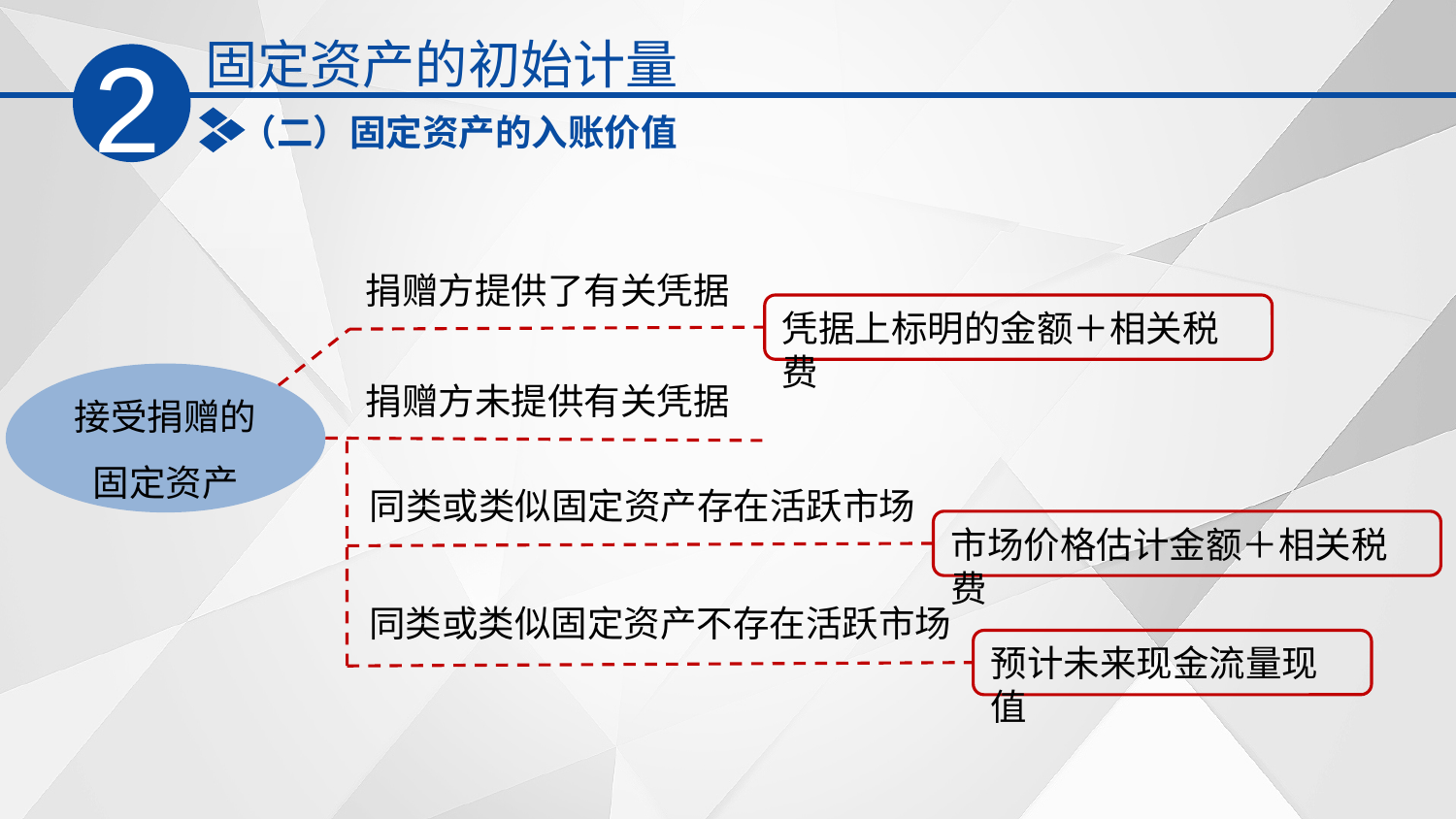

固定资产的初始计量
2

（二）固定资产的入账价值

捐赠方提供了有关凭据
凭据上标明的金额＋相关税费
接受捐赠的固定资产
捐赠方未提供有关凭据
同类或类似固定资产存在活跃市场
市场价格估计金额＋相关税费
同类或类似固定资产不存在活跃市场
预计未来现金流量现值